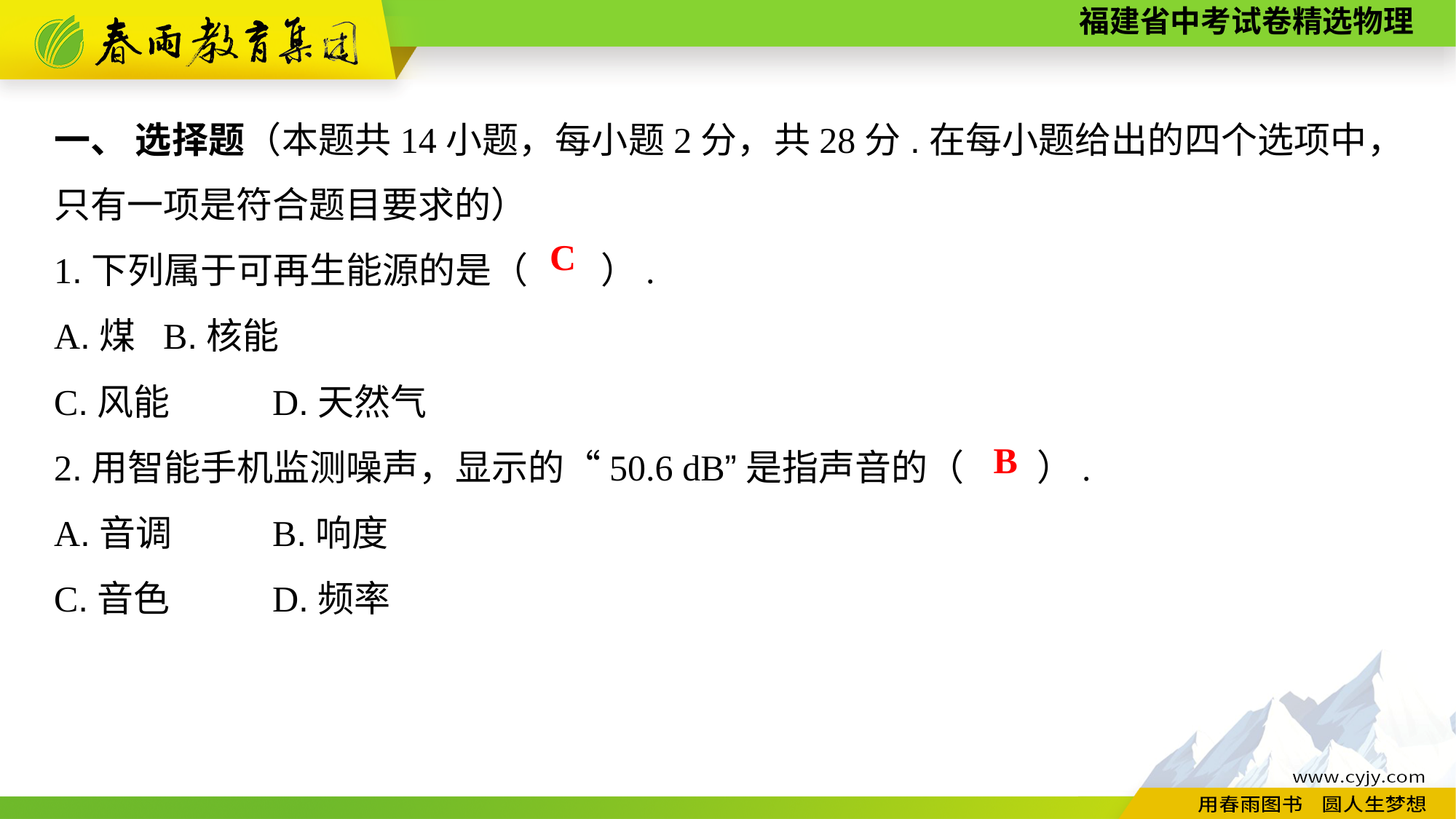

一、 选择题（本题共14小题，每小题2分，共28分.在每小题给出的四个选项中，只有一项是符合题目要求的）
1.下列属于可再生能源的是（　　）.
A.煤	B.核能
C.风能　　	D.天然气
2.用智能手机监测噪声，显示的“50.6 dB”是指声音的（　　）.
A.音调	B.响度
C.音色　　	D.频率
C
B